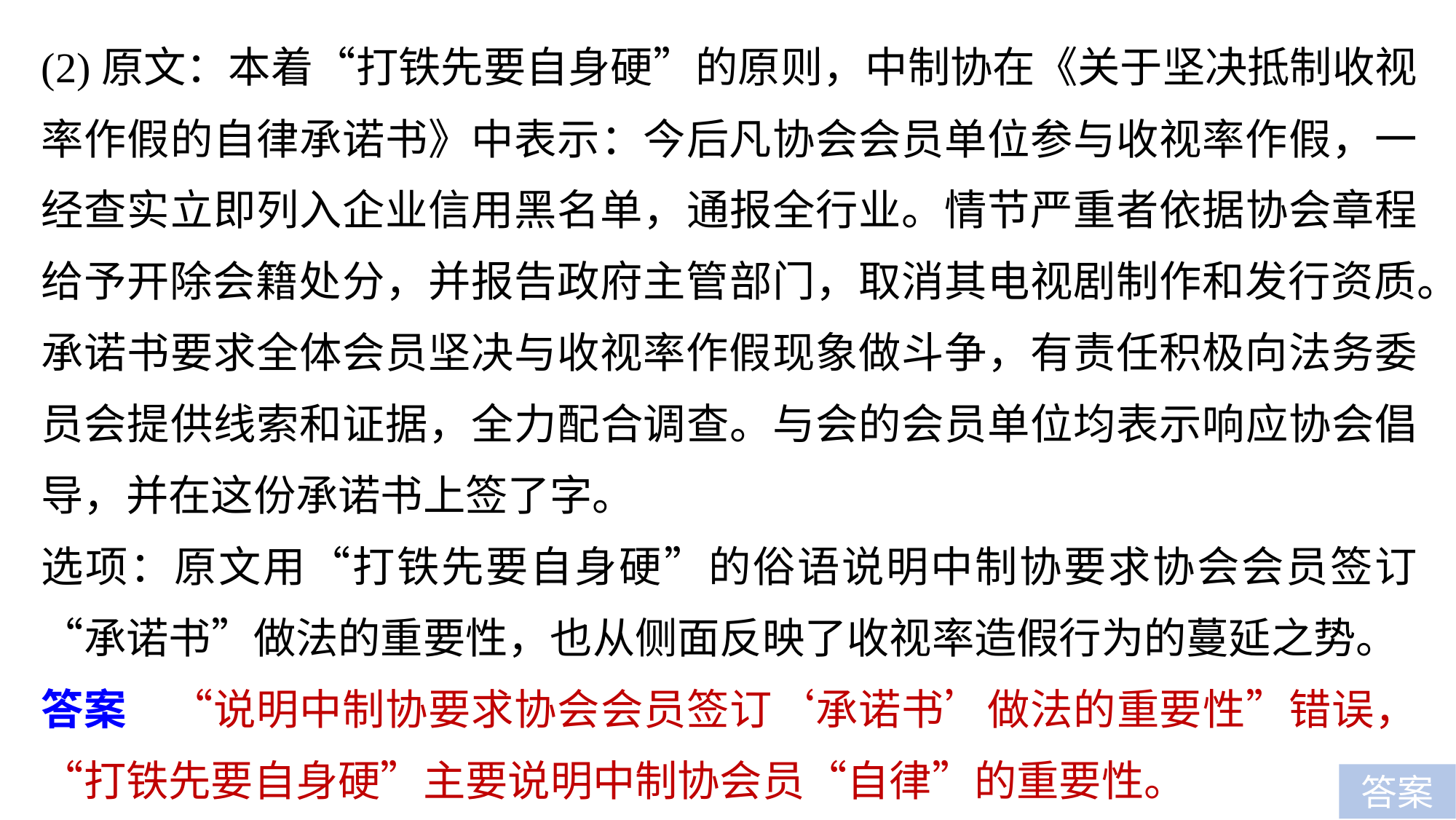

(2)原文：本着“打铁先要自身硬”的原则，中制协在《关于坚决抵制收视率作假的自律承诺书》中表示：今后凡协会会员单位参与收视率作假，一经查实立即列入企业信用黑名单，通报全行业。情节严重者依据协会章程给予开除会籍处分，并报告政府主管部门，取消其电视剧制作和发行资质。承诺书要求全体会员坚决与收视率作假现象做斗争，有责任积极向法务委员会提供线索和证据，全力配合调查。与会的会员单位均表示响应协会倡导，并在这份承诺书上签了字。
选项：原文用“打铁先要自身硬”的俗语说明中制协要求协会会员签订“承诺书”做法的重要性，也从侧面反映了收视率造假行为的蔓延之势。
答案　“说明中制协要求协会会员签订‘承诺书’做法的重要性”错误，“打铁先要自身硬”主要说明中制协会员“自律”的重要性。
答案